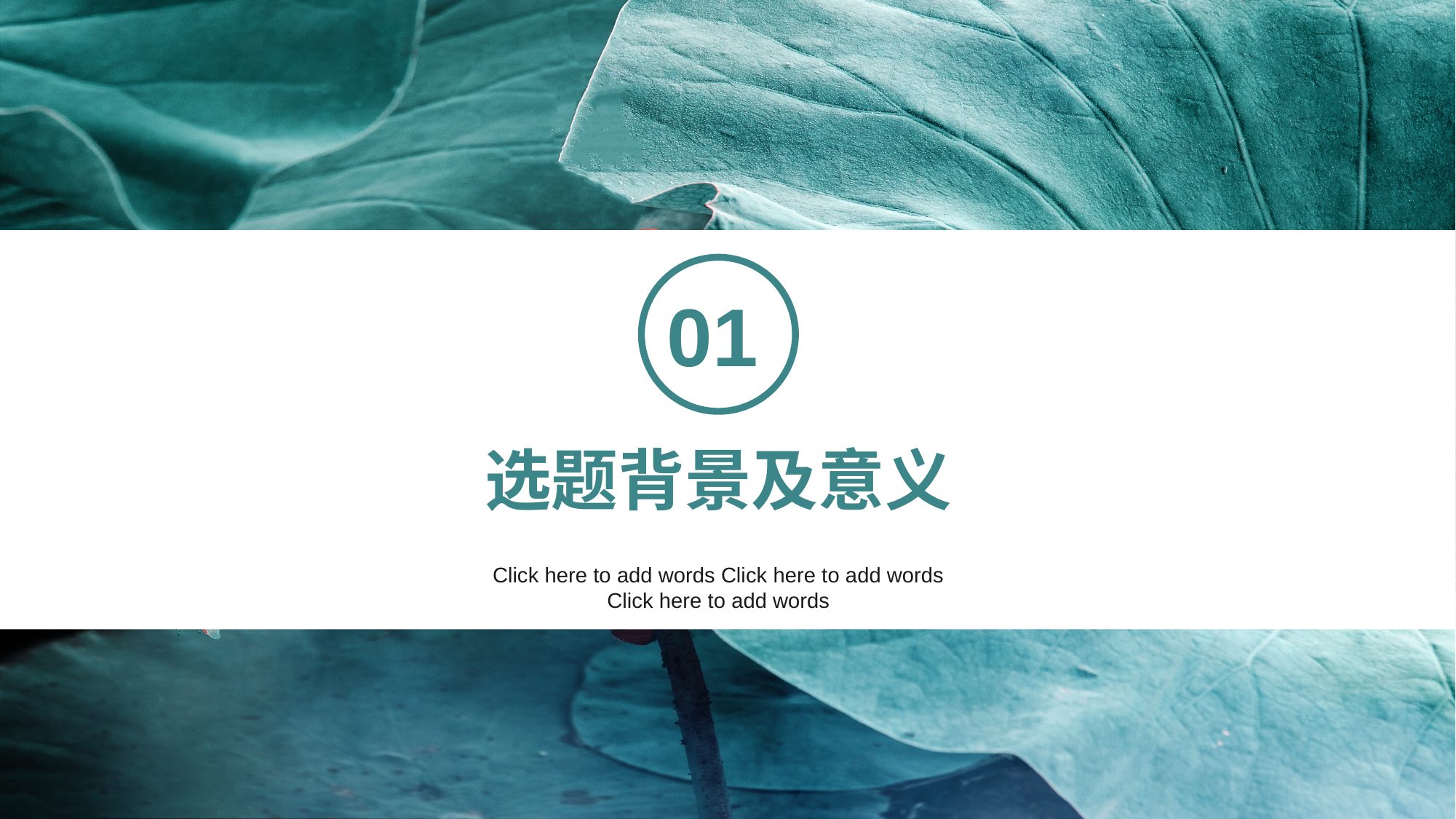

01
选题背景及意义

Click here to add words Click here to add words Click here to add words